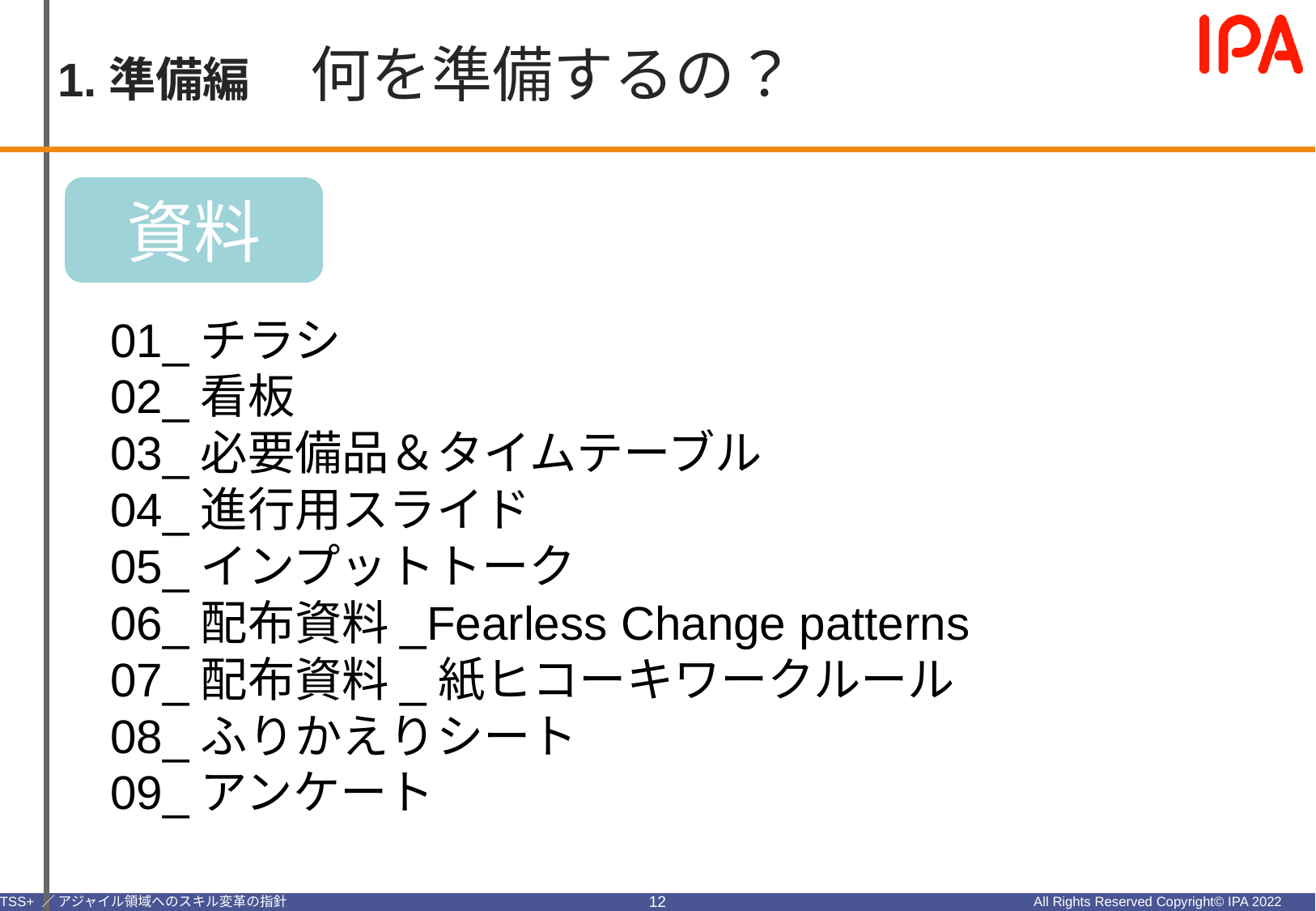

1.準備編　何を準備するの？
資料
01_チラシ
02_看板
03_必要備品＆タイムテーブル
04_進行用スライド
05_インプットトーク
06_配布資料_Fearless Change patterns
07_配布資料_紙ヒコーキワークルール
08_ふりかえりシート
09_アンケート
12
All Rights Reserved Copyright© IPA 2022